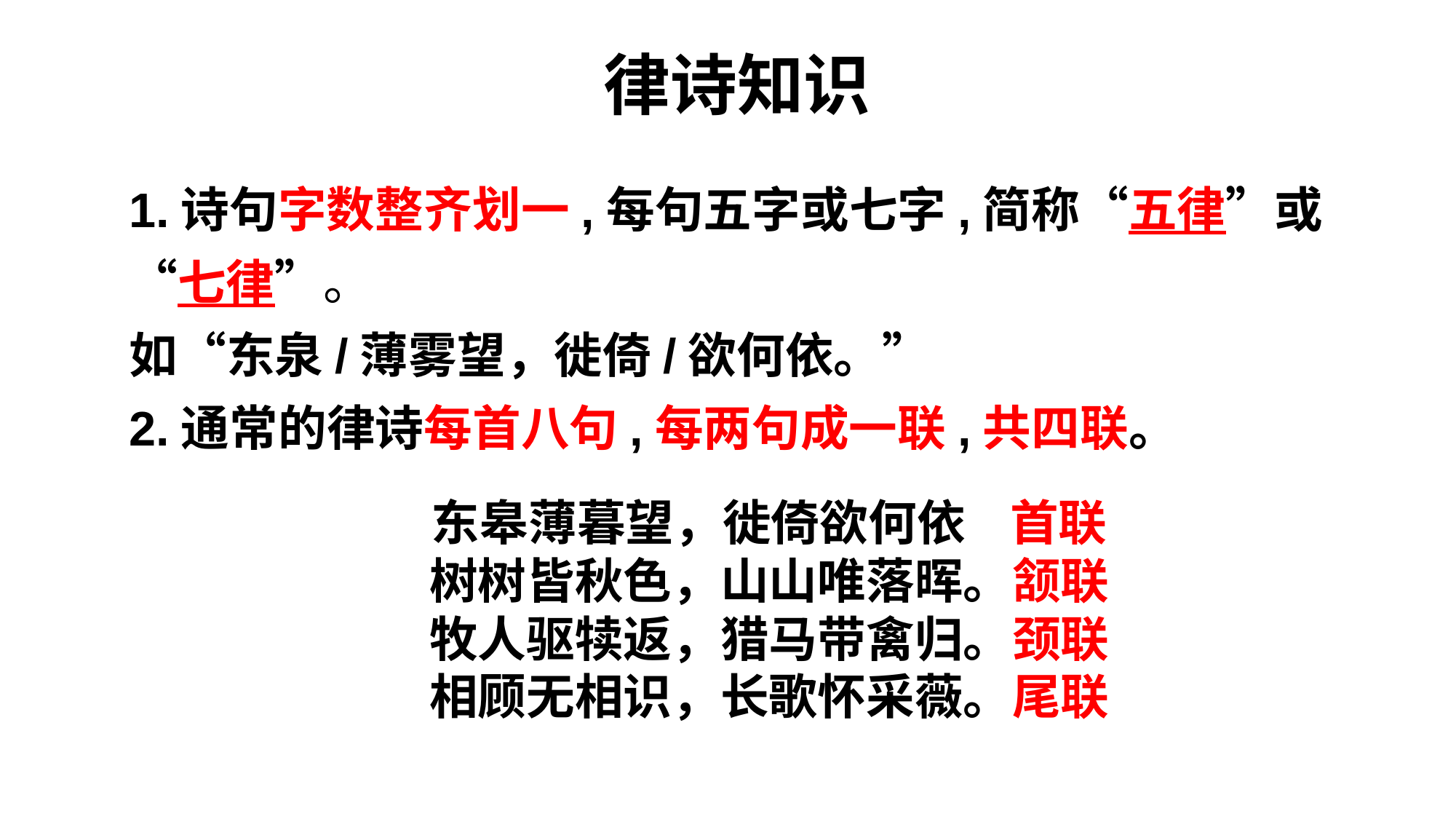

律诗知识
1.诗句字数整齐划一,每句五字或七字,简称“五律”或“七律”。
如“东泉/薄雾望，徙倚/欲何依。”
2.通常的律诗每首八句,每两句成一联,共四联。

东皋薄暮望，徙倚欲何依    首联
树树皆秋色，山山唯落晖。颔联
牧人驱犊返，猎马带禽归。颈联
相顾无相识，长歌怀采薇。尾联